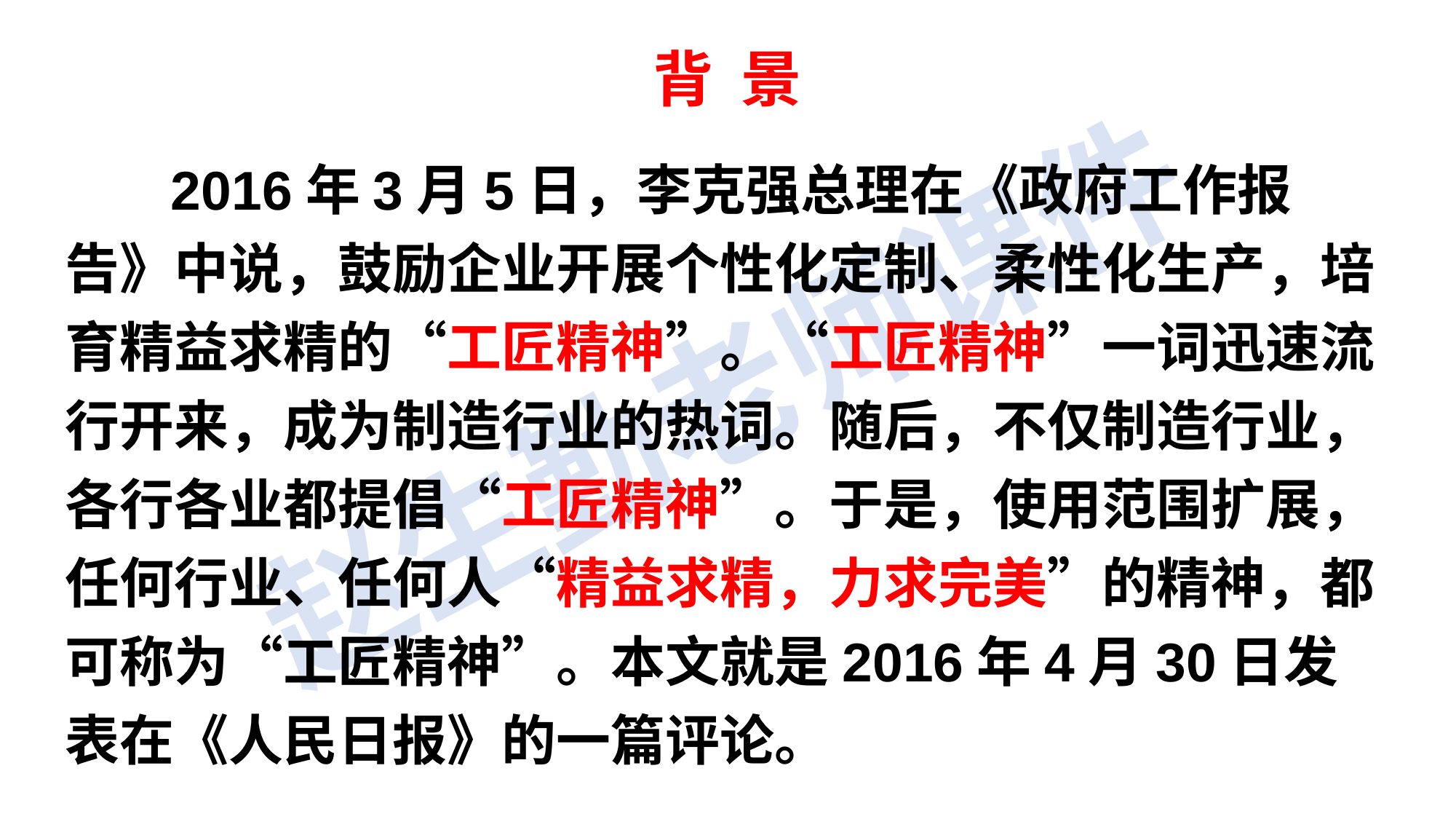

背  景
       2016年3月5日，李克强总理在《政府工作报告》中说，鼓励企业开展个性化定制、柔性化生产，培育精益求精的“工匠精神”。“工匠精神”一词迅速流行开来，成为制造行业的热词。随后，不仅制造行业，各行各业都提倡“工匠精神”。于是，使用范围扩展，任何行业、任何人“精益求精，力求完美”的精神，都可称为“工匠精神”。本文就是2016年4月30日发表在《人民日报》的一篇评论。